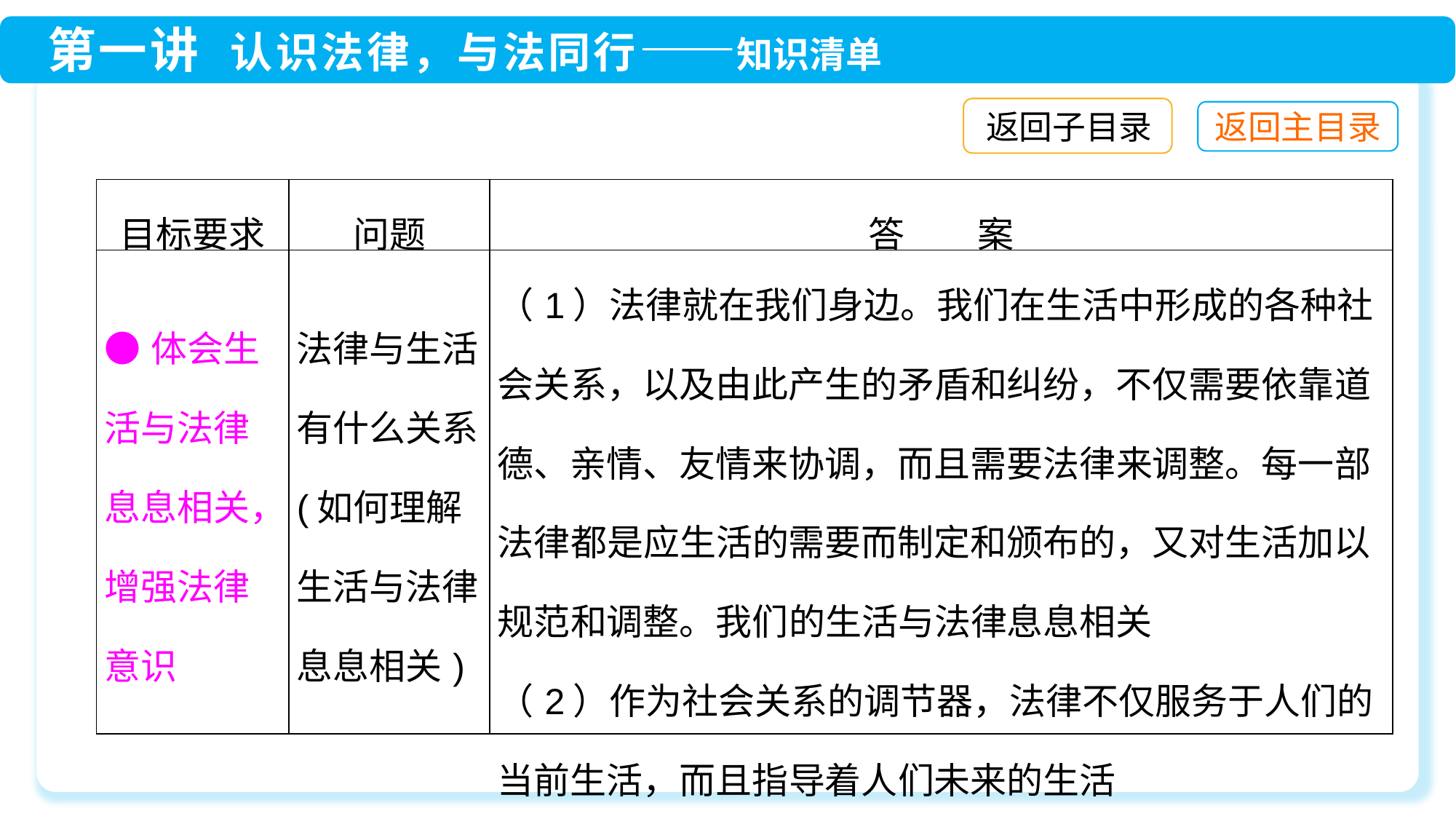

返回子目录
| 目标要求 | 问题 | 答　　案 |
| --- | --- | --- |
| ●体会生活与法律息息相关，增强法律意识 | 法律与生活有什么关系(如何理解生活与法律息息相关) | （1）法律就在我们身边。我们在生活中形成的各种社会关系，以及由此产生的矛盾和纠纷，不仅需要依靠道德、亲情、友情来协调，而且需要法律来调整。每一部法律都是应生活的需要而制定和颁布的，又对生活加以规范和调整。我们的生活与法律息息相关 （2）作为社会关系的调节器，法律不仅服务于人们的当前生活，而且指导着人们未来的生活 |